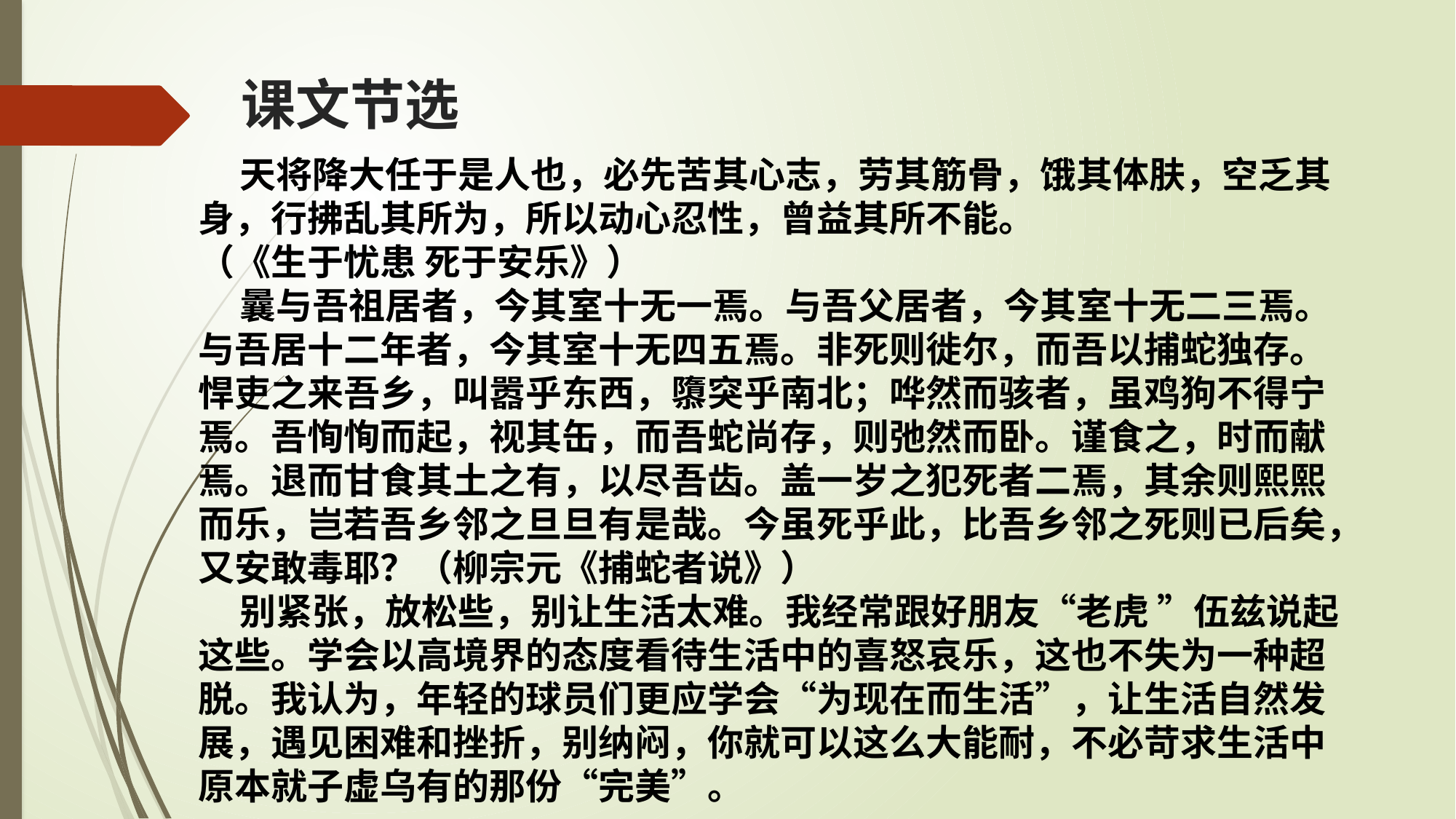

# 课文节选
    天将降大任于是人也，必先苦其心志，劳其筋骨，饿其体肤，空乏其身，行拂乱其所为，所以动心忍性，曾益其所不能。
（《生于忧患 死于安乐》）
    曩与吾祖居者，今其室十无一焉。与吾父居者，今其室十无二三焉。与吾居十二年者，今其室十无四五焉。非死则徙尔，而吾以捕蛇独存。悍吏之来吾乡，叫嚣乎东西，隳突乎南北；哗然而骇者，虽鸡狗不得宁焉。吾恂恂而起，视其缶，而吾蛇尚存，则弛然而卧。谨食之，时而献焉。退而甘食其土之有，以尽吾齿。盖一岁之犯死者二焉，其余则熙熙而乐，岂若吾乡邻之旦旦有是哉。今虽死乎此，比吾乡邻之死则已后矣，又安敢毒耶？（柳宗元《捕蛇者说》）
    别紧张，放松些，别让生活太难。我经常跟好朋友“老虎 ”伍兹说起这些。学会以高境界的态度看待生活中的喜怒哀乐，这也不失为一种超脱。我认为，年轻的球员们更应学会“为现在而生活”，让生活自然发展，遇见困难和挫折，别纳闷，你就可以这么大能耐，不必苛求生活中原本就子虚乌有的那份“完美”。